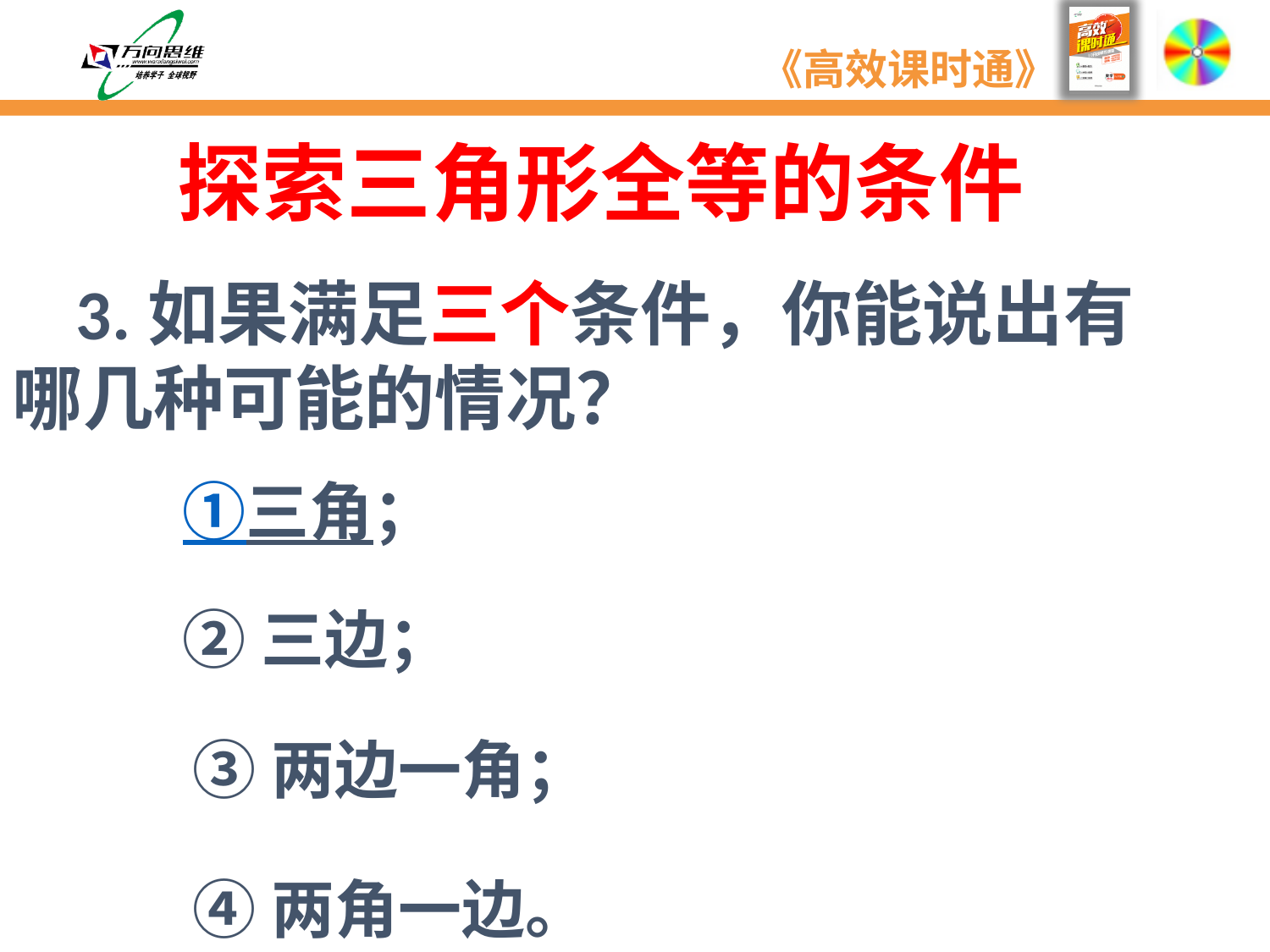

探索三角形全等的条件
    3.如果满足三个条件，你能说出有哪几种可能的情况？
①三角；
②三边；
③两边一角；
④两角一边。